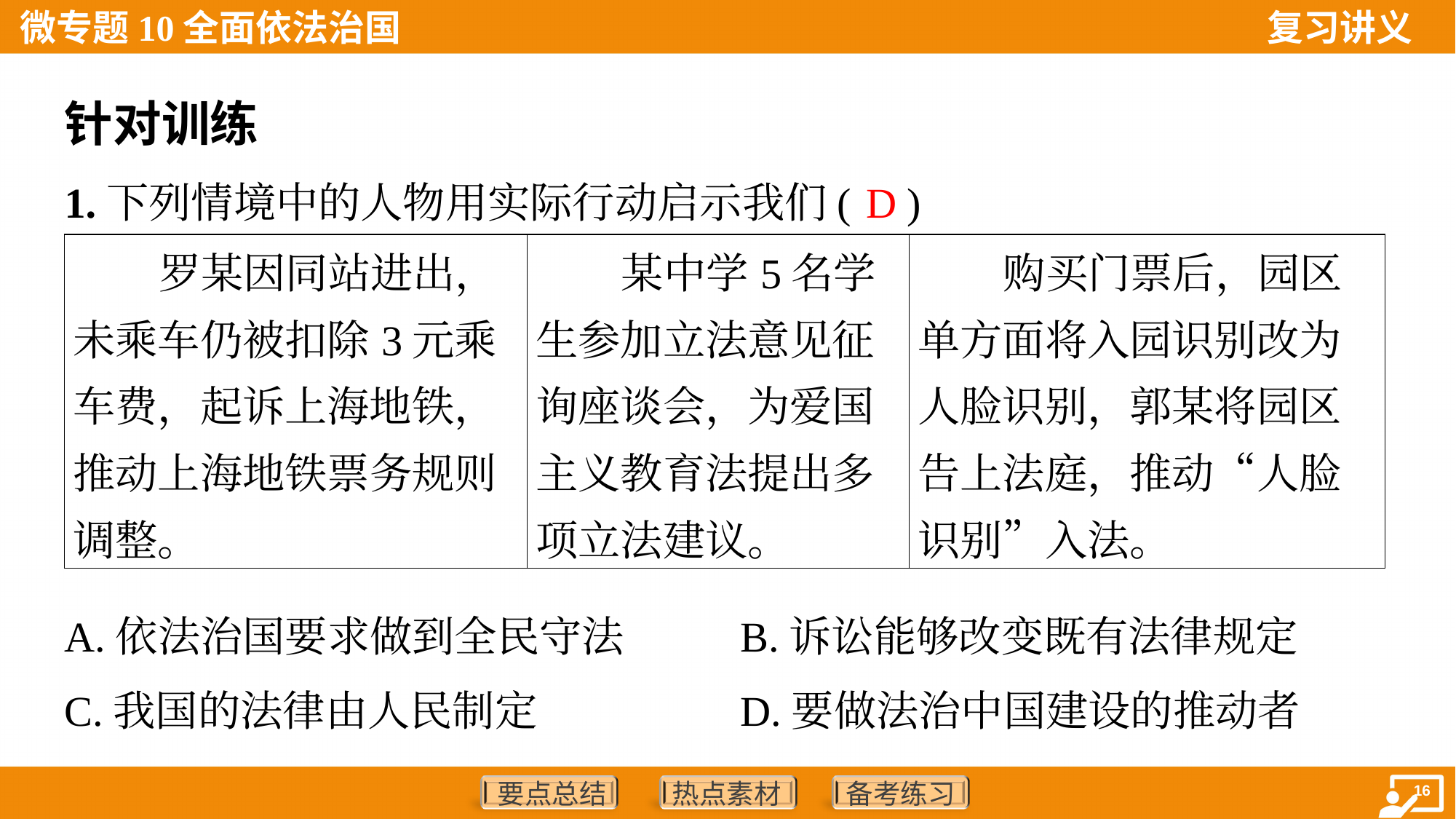

针对训练
D
1.下列情境中的人物用实际行动启示我们(     )
| 罗某因同站进出，未乘车仍被扣除3元乘车费，起诉上海地铁，推动上海地铁票务规则调整。 | 某中学5名学生参加立法意见征询座谈会，为爱国主义教育法提出多项立法建议。 | 购买门票后，园区单方面将入园识别改为人脸识别，郭某将园区告上法庭，推动“人脸识别”入法。 |
| --- | --- | --- |
A.依法治国要求做到全民守法	B.诉讼能够改变既有法律规定
C.我国的法律由人民制定	D.要做法治中国建设的推动者